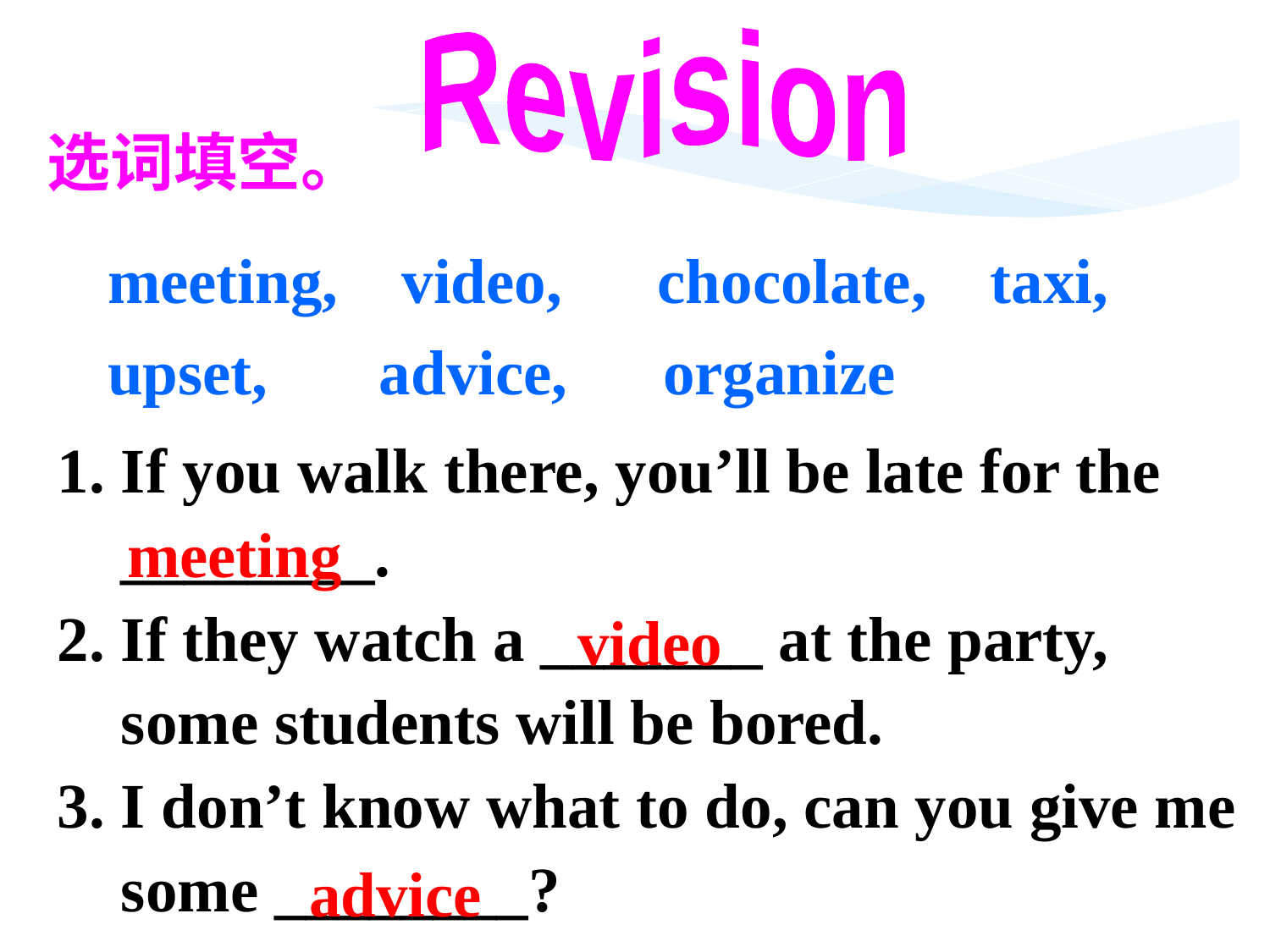

Revision
选词填空。
meeting,    video,      chocolate,    taxi,
upset,       advice,      organize
1. If you walk there, you’ll be late for the
    ________.
2. If they watch a _______ at the party,
    some students will be bored.
3. I don’t know what to do, can you give me
    some ________?
meeting
video
advice